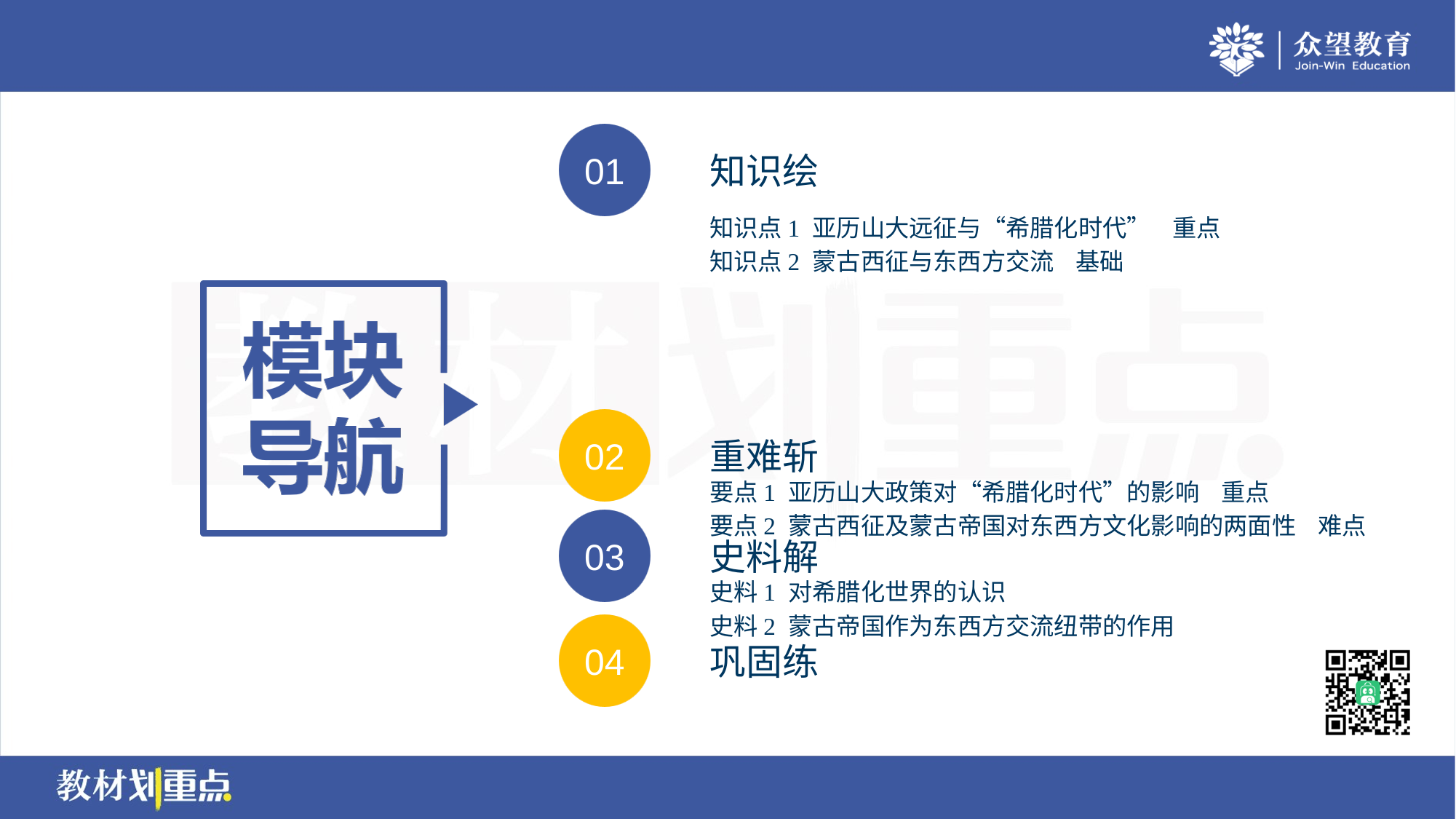

知识点1 亚历山大远征与“希腊化时代”    重点
知识点2 蒙古西征与东西方交流    基础
要点1 亚历山大政策对“希腊化时代”的影响    重点
要点2 蒙古西征及蒙古帝国对东西方文化影响的两面性    难点
史料1 对希腊化世界的认识
史料2 蒙古帝国作为东西方交流纽带的作用